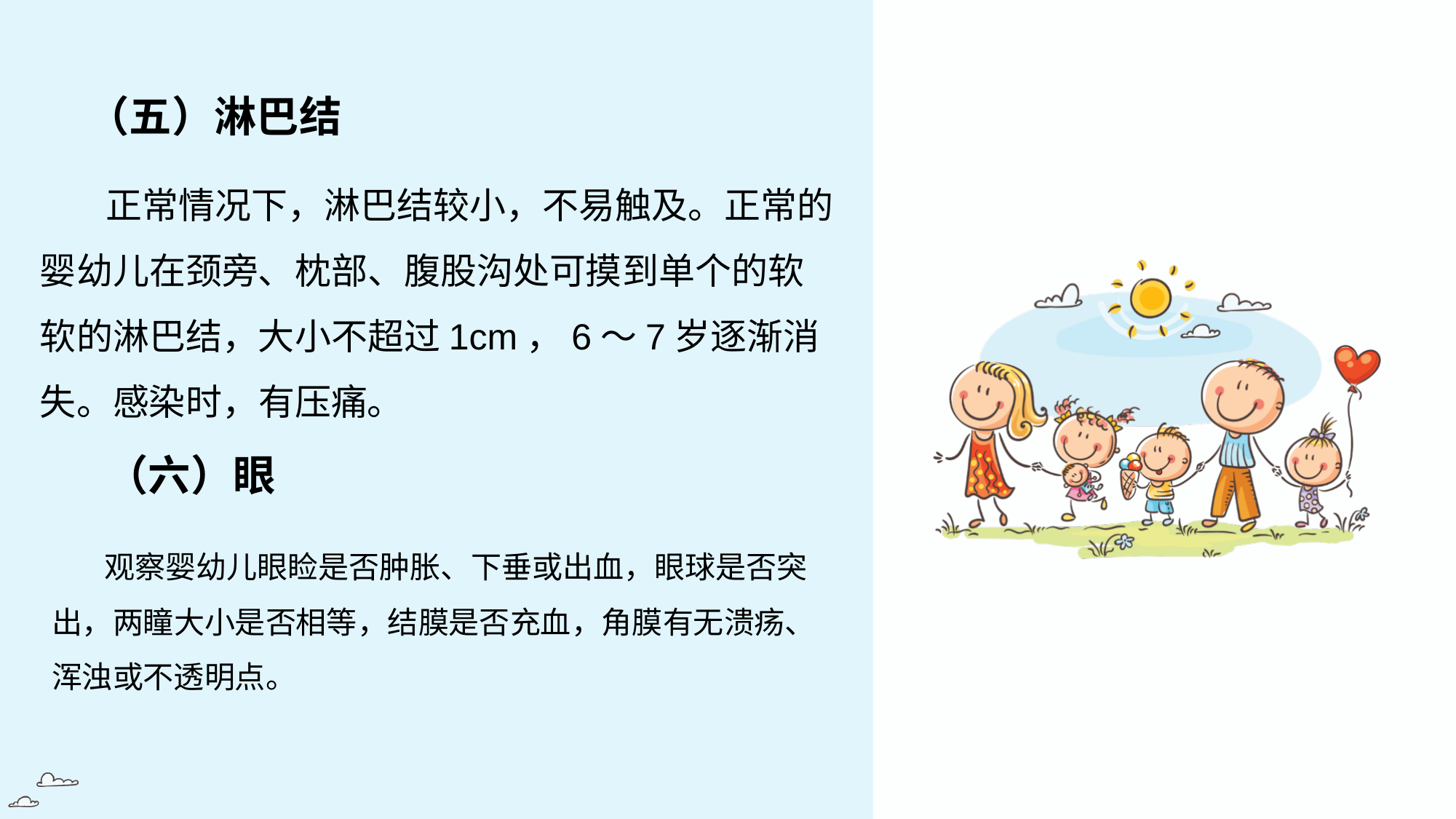

（五）淋巴结
       正常情况下，淋巴结较小，不易触及。正常的婴幼儿在颈旁、枕部、腹股沟处可摸到单个的软软的淋巴结，大小不超过1cm，6～7岁逐渐消失。感染时，有压痛。
       （六）眼

            观察婴幼儿眼睑是否肿胀、下垂或出血，眼球是否突出，两瞳大小是否相等，结膜是否充血，角膜有无溃疡、浑浊或不透明点。